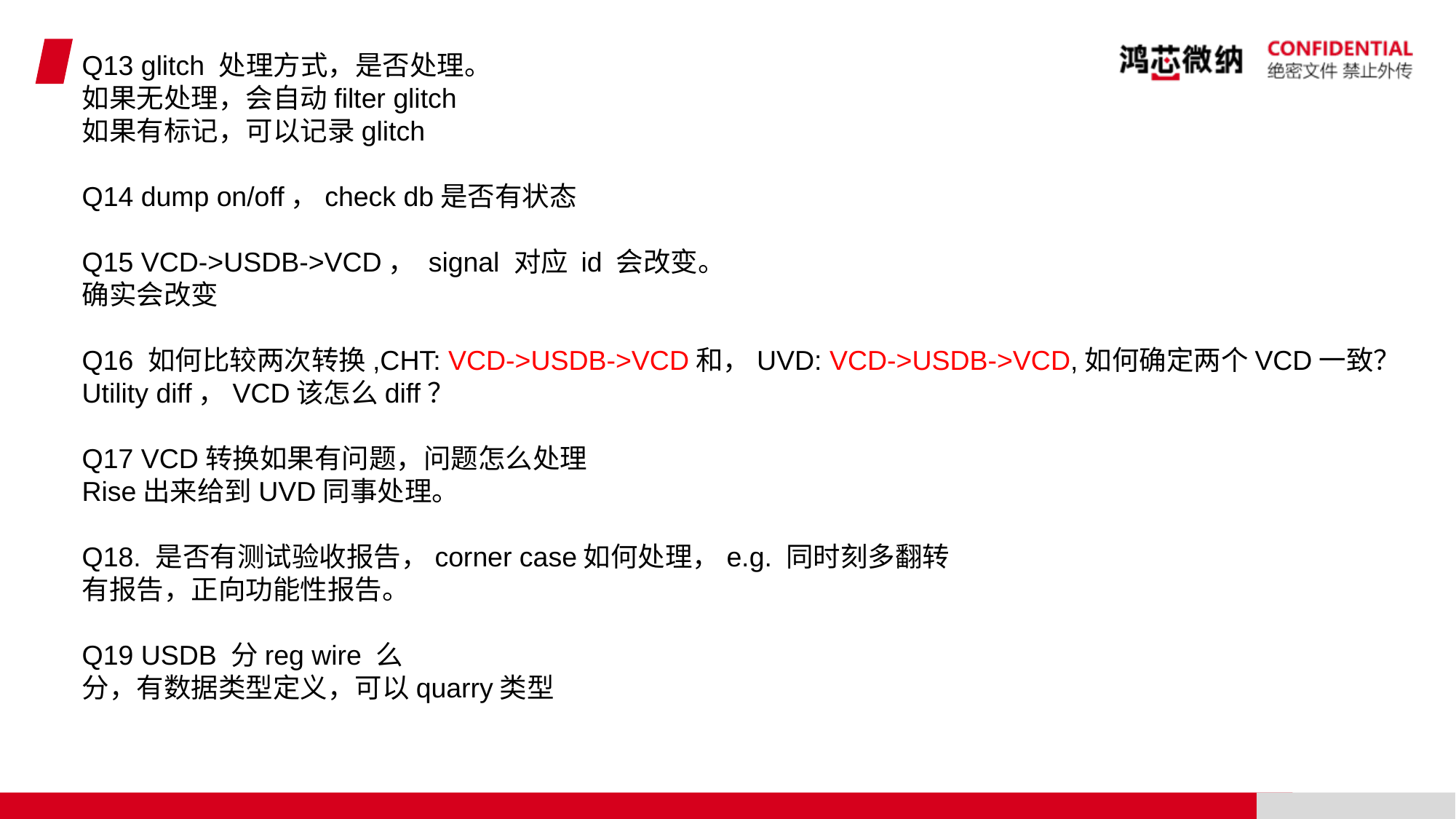

Q13 glitch 处理方式，是否处理。
如果无处理，会自动filter glitch
如果有标记，可以记录glitch

Q14 dump on/off，check db是否有状态

Q15 VCD->USDB->VCD， signal 对应 id 会改变。
确实会改变

Q16 如何比较两次转换,CHT: VCD->USDB->VCD和，UVD: VCD->USDB->VCD,如何确定两个VCD一致？
Utility diff，VCD该怎么diff？

Q17 VCD转换如果有问题，问题怎么处理
Rise出来给到UVD同事处理。

Q18. 是否有测试验收报告，corner case如何处理，e.g. 同时刻多翻转
有报告，正向功能性报告。

Q19 USDB 分reg wire 么
分，有数据类型定义，可以quarry类型